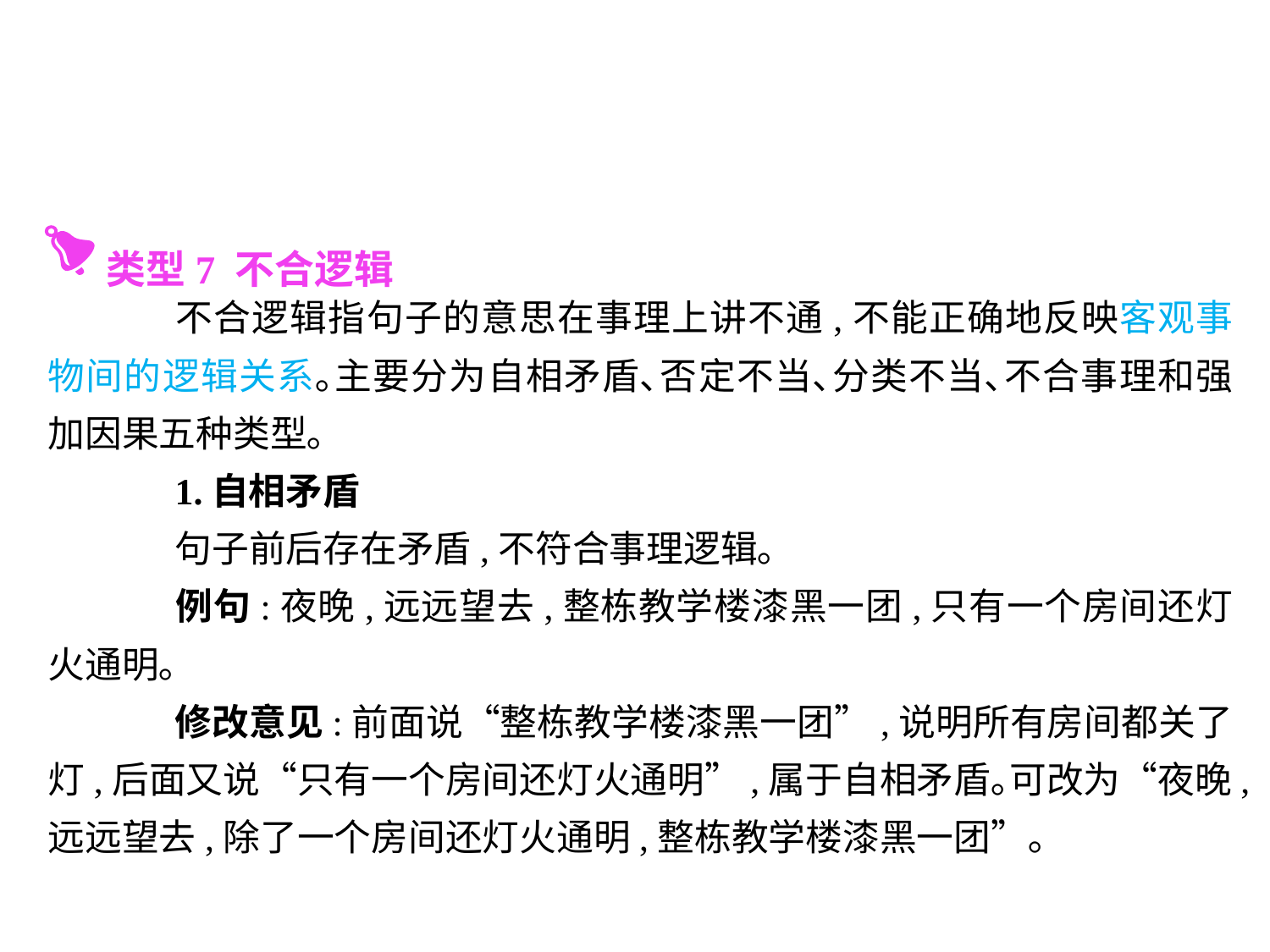

类型7 不合逻辑

	不合逻辑指句子的意思在事理上讲不通,不能正确地反映客观事物间的逻辑关系｡主要分为自相矛盾､否定不当､分类不当､不合事理和强加因果五种类型｡
	1.自相矛盾
	句子前后存在矛盾,不符合事理逻辑｡
	例句:夜晚,远远望去,整栋教学楼漆黑一团,只有一个房间还灯火通明｡
	修改意见:前面说“整栋教学楼漆黑一团”,说明所有房间都关了灯,后面又说“只有一个房间还灯火通明”,属于自相矛盾｡可改为“夜晚,远远望去,除了一个房间还灯火通明,整栋教学楼漆黑一团”｡